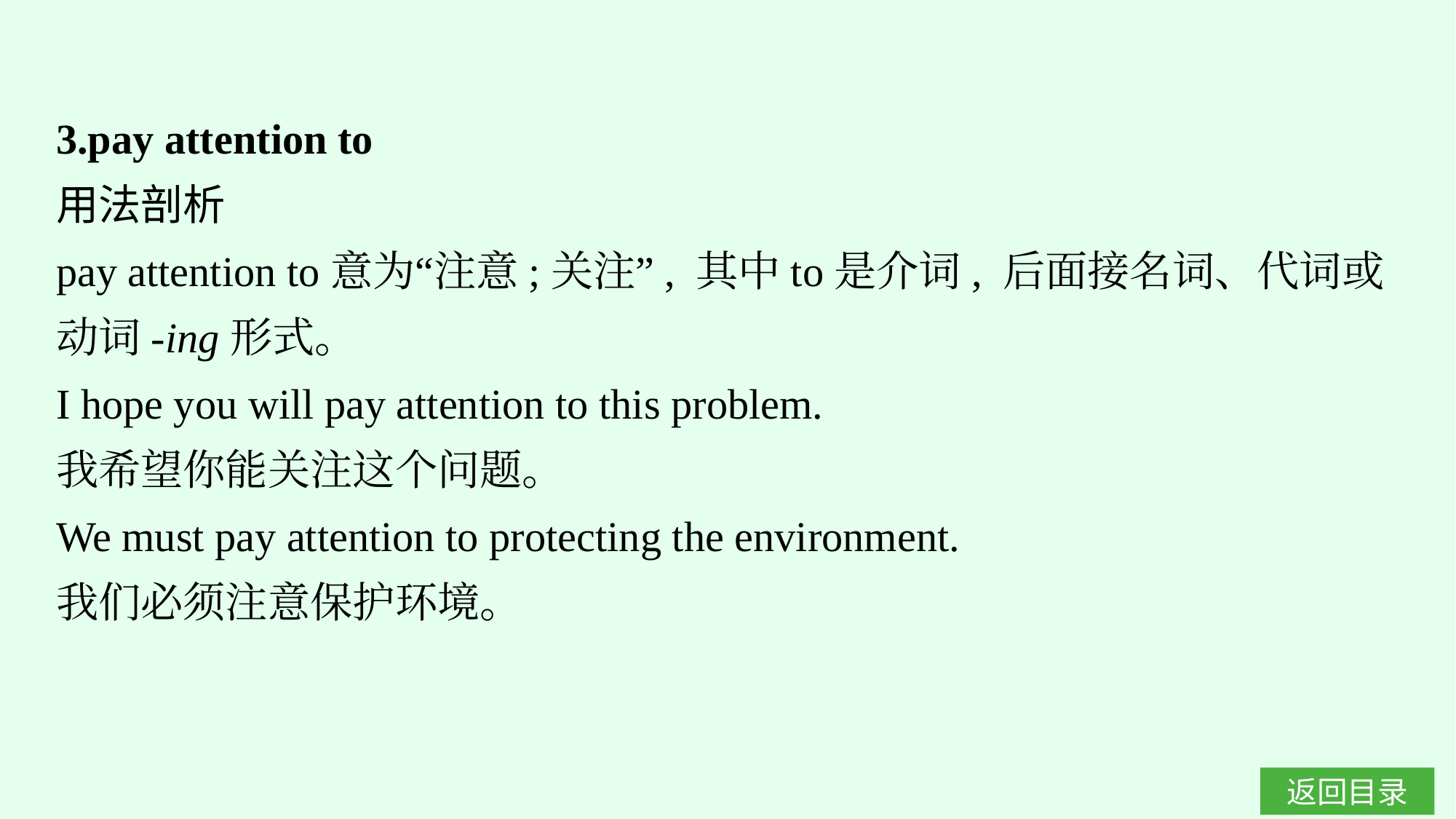

3.pay attention to
用法剖析
pay attention to意为“注意;关注”, 其中to是介词, 后面接名词、代词或动词-ing形式。
I hope you will pay attention to this problem.
我希望你能关注这个问题。
We must pay attention to protecting the environment.
我们必须注意保护环境。